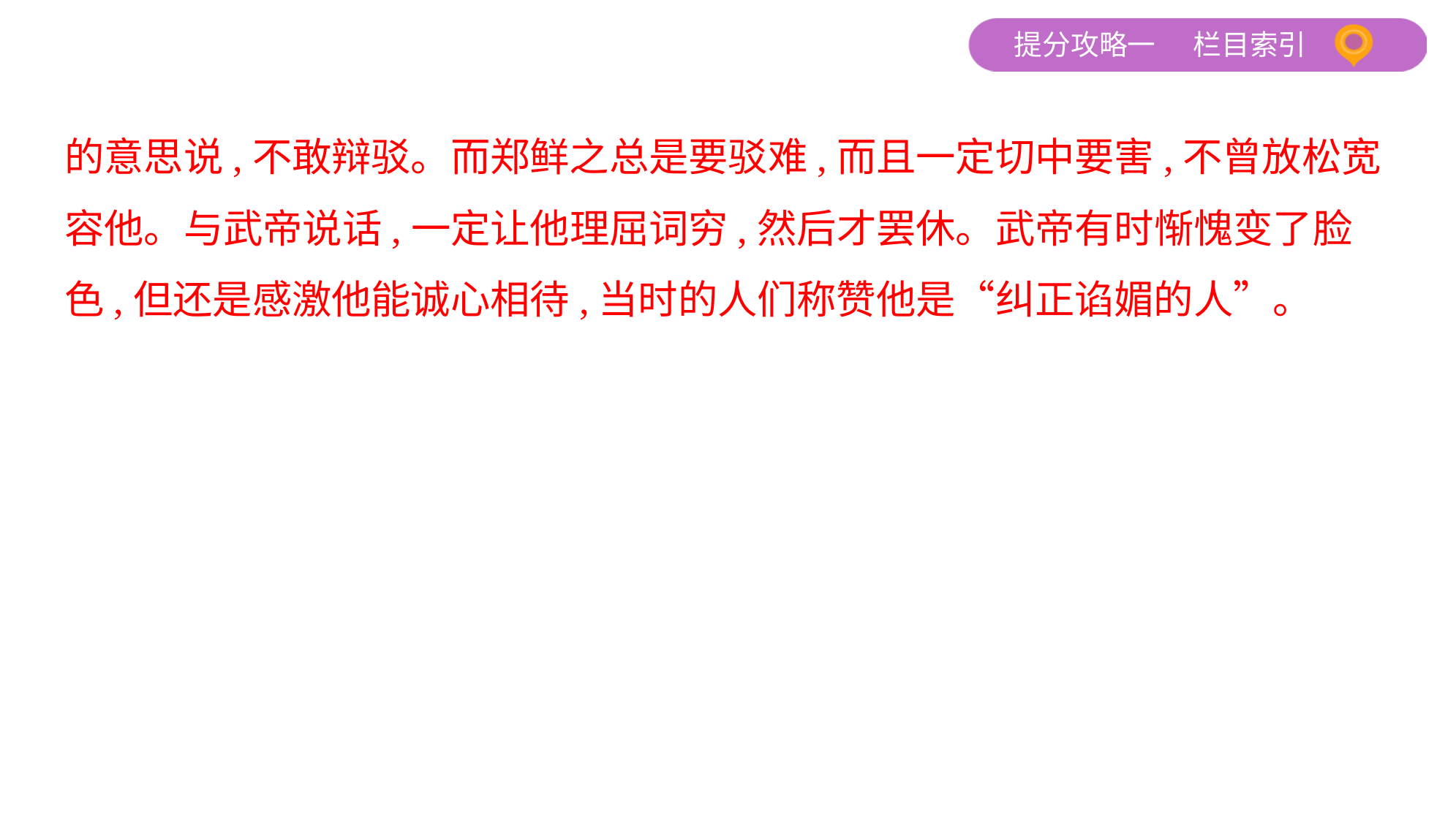

的意思说,不敢辩驳。而郑鲜之总是要驳难,而且一定切中要害,不曾放松宽
容他。与武帝说话,一定让他理屈词穷,然后才罢休。武帝有时惭愧变了脸
色,但还是感激他能诚心相待,当时的人们称赞他是“纠正谄媚的人”。